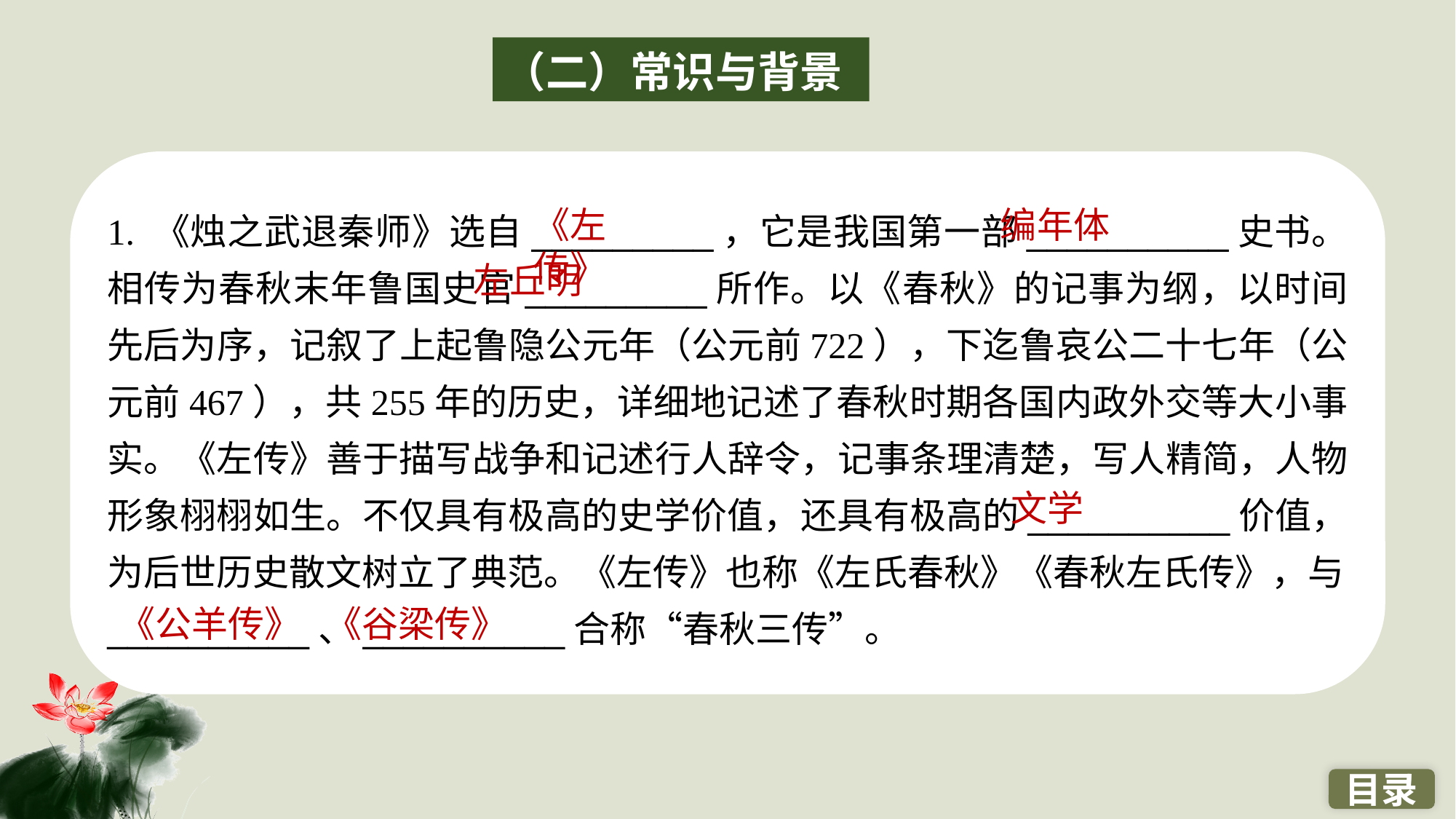

（二）常识与背景
1. 《烛之武退秦师》选自_________，它是我国第一部__________史书。相传为春秋末年鲁国史官_________所作。以《春秋》的记事为纲，以时间先后为序，记叙了上起鲁隐公元年（公元前722），下迄鲁哀公二十七年（公元前467），共255年的历史，详细地记述了春秋时期各国内政外交等大小事实。《左传》善于描写战争和记述行人辞令，记事条理清楚，写人精简，人物形象栩栩如生。不仅具有极高的史学价值，还具有极高的__________价值，为后世历史散文树立了典范。《左传》也称《左氏春秋》《春秋左氏传》，与__________、__________合称“春秋三传”。
《左传》
编年体
　左丘明
　文学
《公羊传》
《谷梁传》